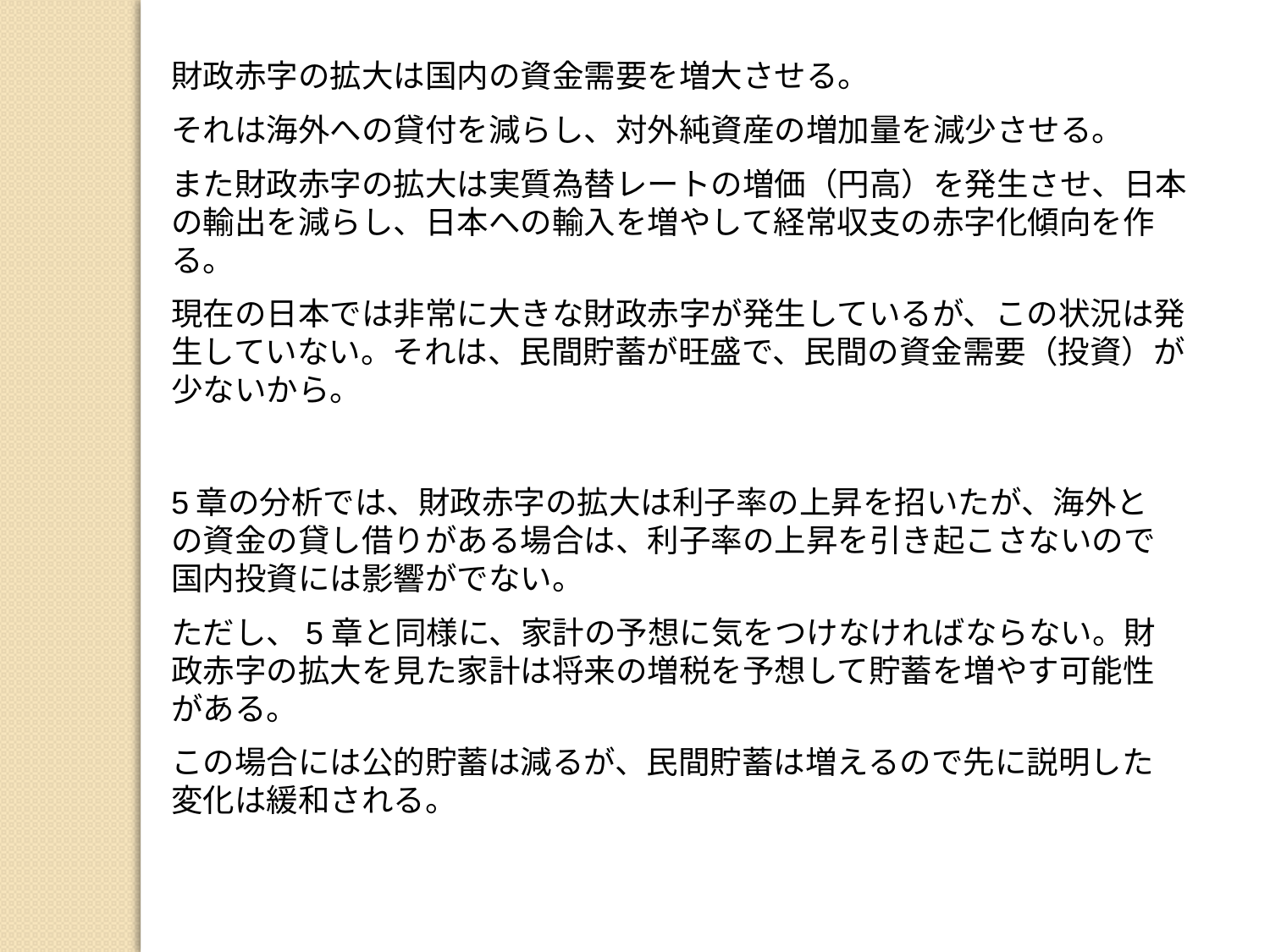

財政赤字の拡大は国内の資金需要を増大させる。
それは海外への貸付を減らし、対外純資産の増加量を減少させる。
また財政赤字の拡大は実質為替レートの増価（円高）を発生させ、日本の輸出を減らし、日本への輸入を増やして経常収支の赤字化傾向を作る。
現在の日本では非常に大きな財政赤字が発生しているが、この状況は発生していない。それは、民間貯蓄が旺盛で、民間の資金需要（投資）が少ないから。
5章の分析では、財政赤字の拡大は利子率の上昇を招いたが、海外との資金の貸し借りがある場合は、利子率の上昇を引き起こさないので国内投資には影響がでない。
ただし、5章と同様に、家計の予想に気をつけなければならない。財政赤字の拡大を見た家計は将来の増税を予想して貯蓄を増やす可能性がある。
この場合には公的貯蓄は減るが、民間貯蓄は増えるので先に説明した変化は緩和される。